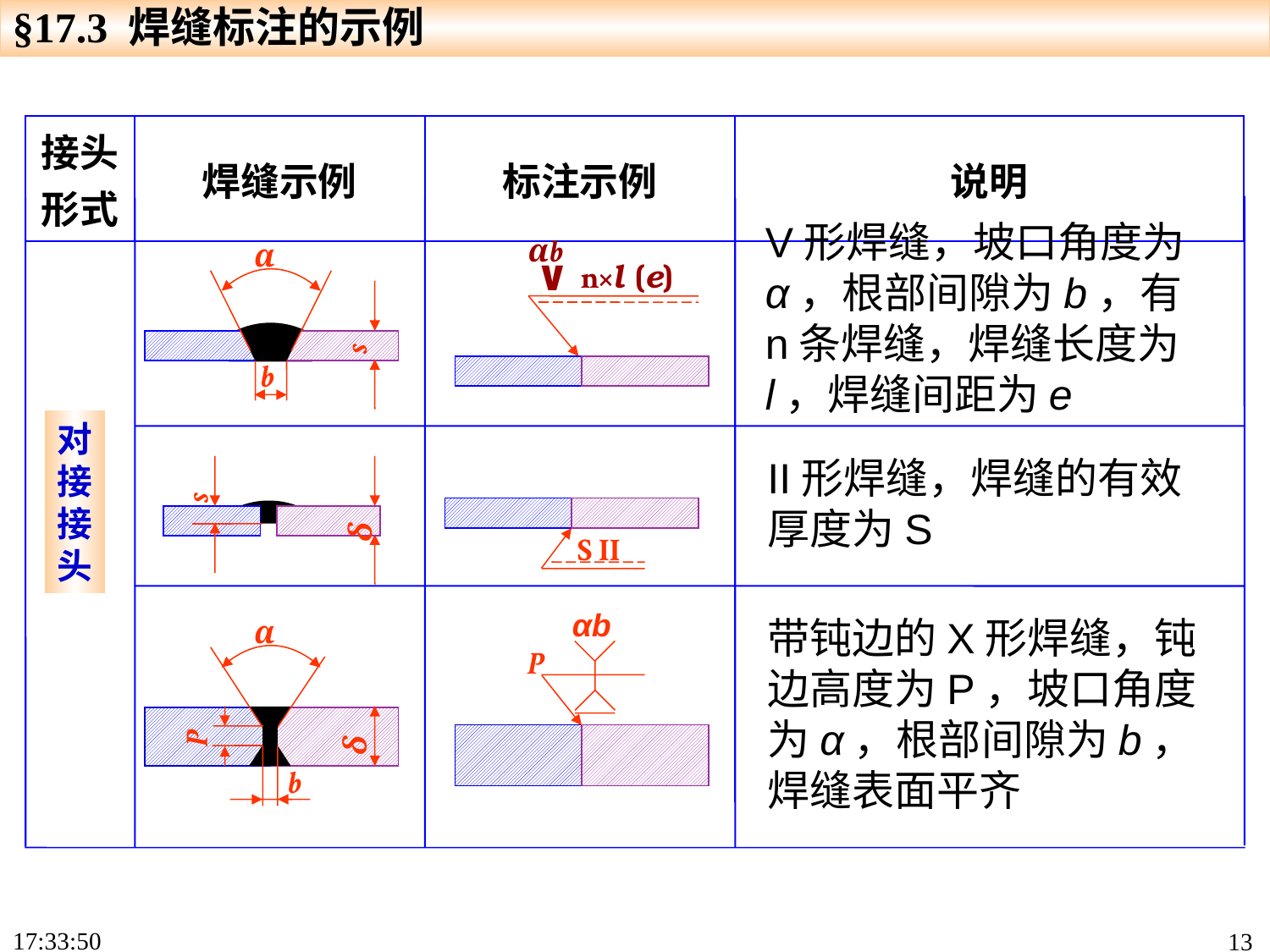

§17.3 焊缝标注的示例
| 接头形式 | 焊缝示例 | 标注示例 | 说明 |
| --- | --- | --- | --- |

V形焊缝，坡口角度为α，根部间隙为b，有n条焊缝，焊缝长度为l，焊缝间距为e
αb
∨
n×l (e)

α

s

b

对接接头
II形焊缝，焊缝的有效厚度为S

s

δ
s

S II

带钝边的X形焊缝，钝边高度为P，坡口角度为α，根部间隙为b，焊缝表面平齐
αb

P
α

δ
P

b

17:33:50
13